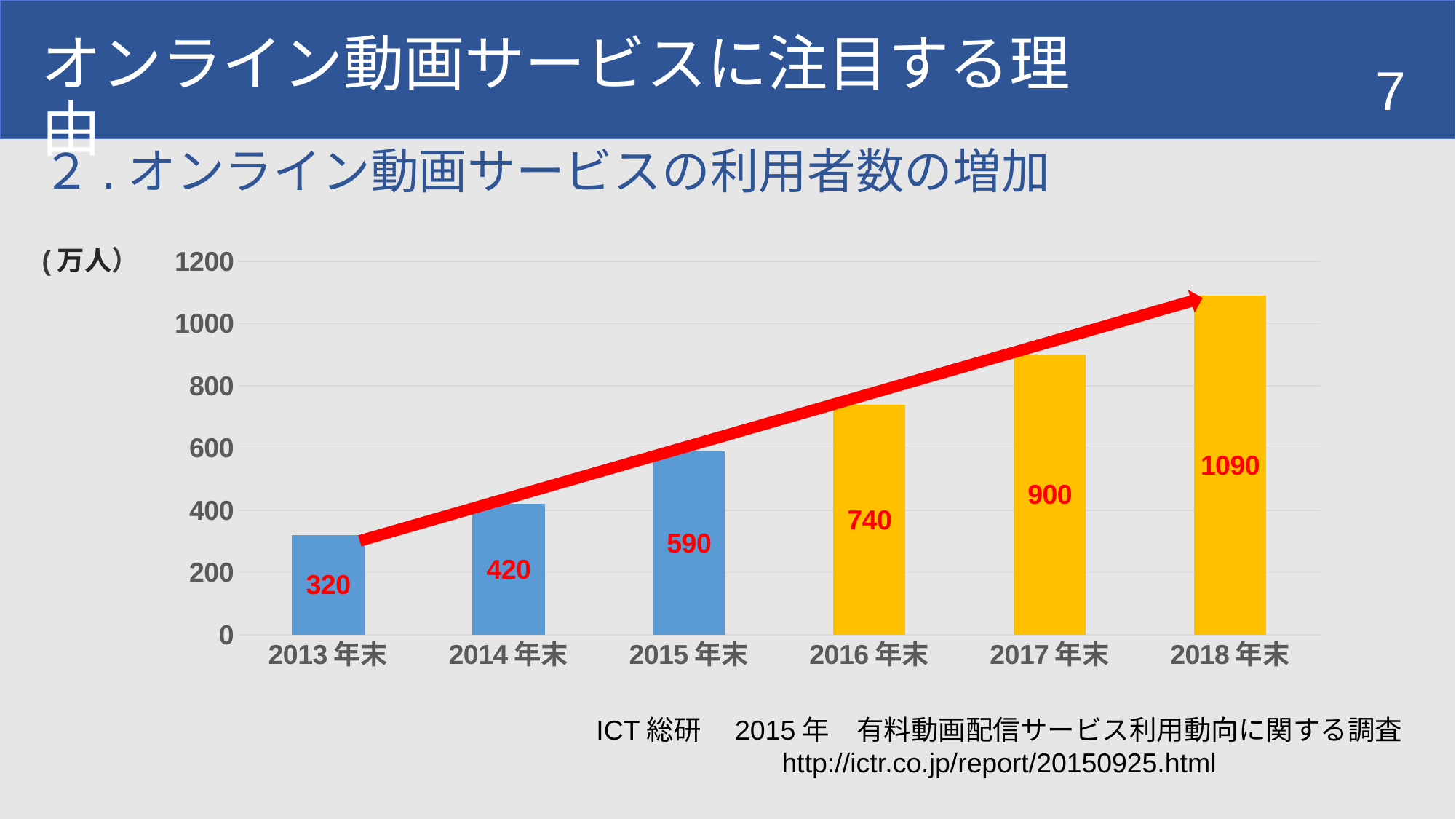

オンライン動画サービスに注目する理由
7
# ２.オンライン動画サービスの利用者数の増加

### Chart

| Category | 定額制サービス利用者 |
|---|---|
| 2013年末 | 320.0 |
| 2014年末 | 420.0 |
| 2015年末 | 590.0 |
| 2016年末 | 740.0 |
| 2017年末 | 900.0 |
| 2018年末 | 1090.0 |
(万人）
ICT総研　2015年　有料動画配信サービス利用動向に関する調査
http://ictr.co.jp/report/20150925.html